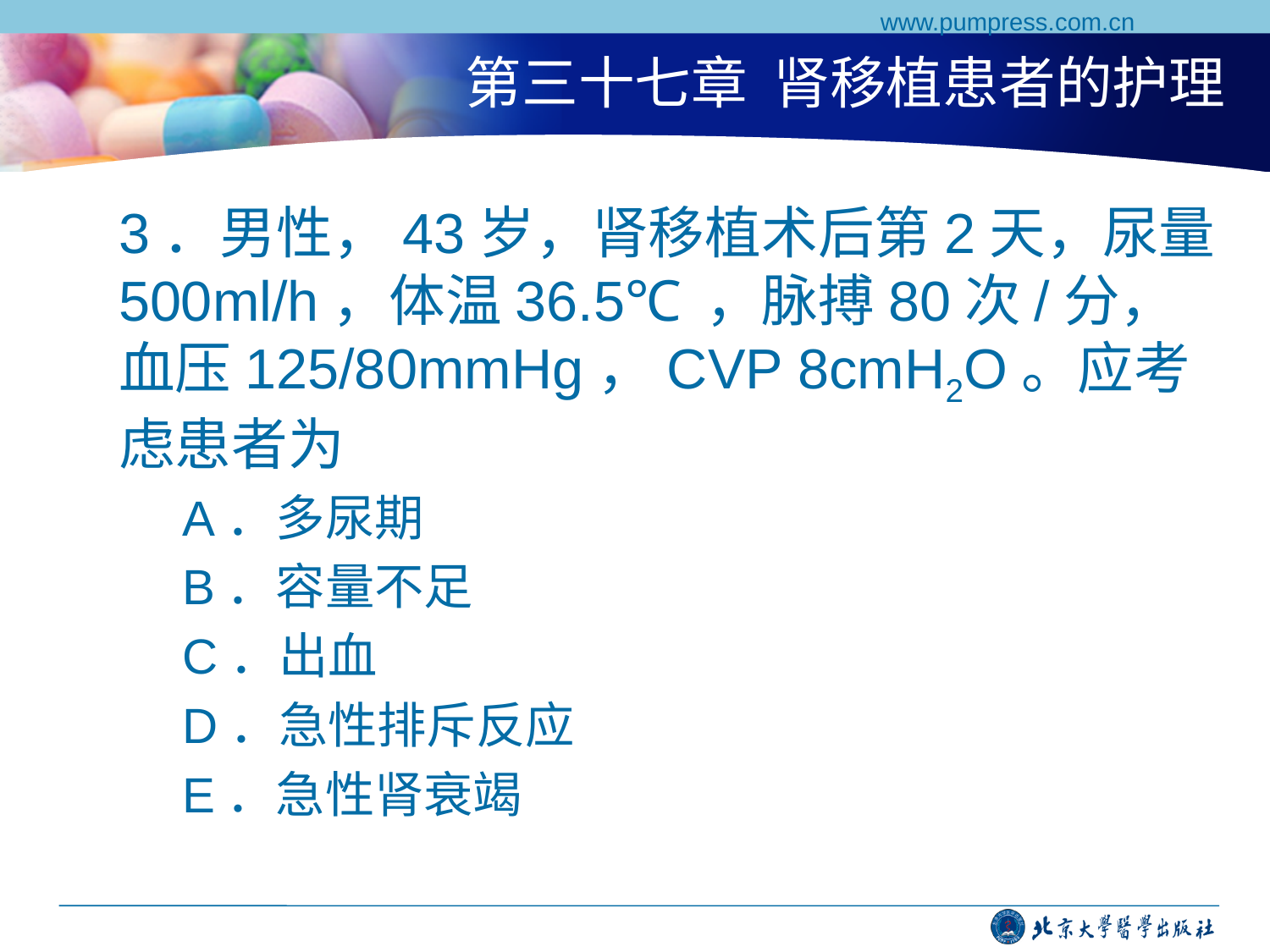

www.pumpress.com.cn
# 第三十七章  肾移植患者的护理
3．男性，43岁，肾移植术后第2天，尿量500ml/h，体温36.5℃，脉搏80次/分，血压125/80mmHg，CVP 8cmH2O。应考虑患者为
A．多尿期
B．容量不足
C．出血
D．急性排斥反应
E．急性肾衰竭